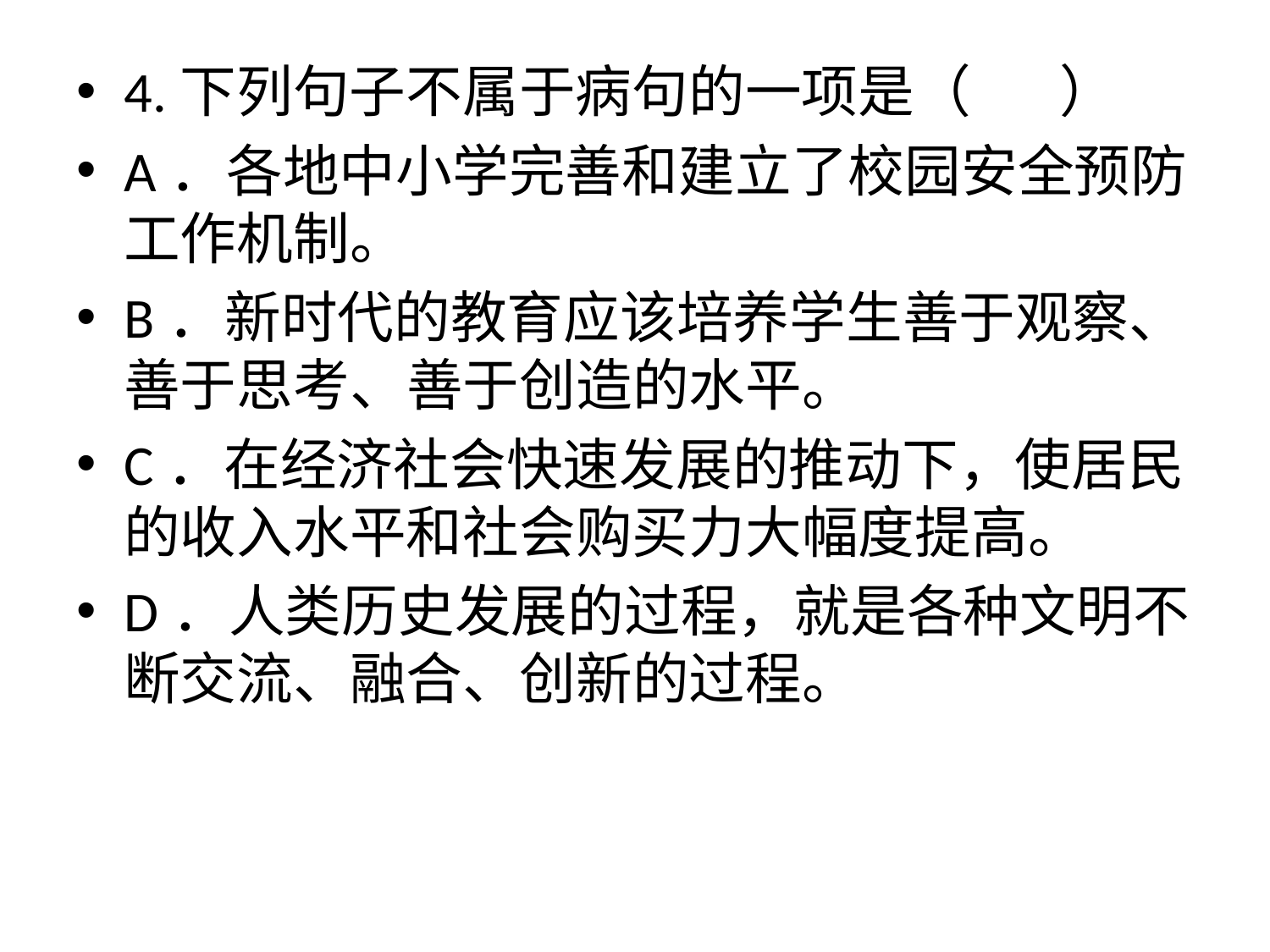

4.下列句子不属于病句的一项是（       ）
A．各地中小学完善和建立了校园安全预防工作机制。
B．新时代的教育应该培养学生善于观察、善于思考、善于创造的水平。
C．在经济社会快速发展的推动下，使居民的收入水平和社会购买力大幅度提高。
D．人类历史发展的过程，就是各种文明不断交流、融合、创新的过程。